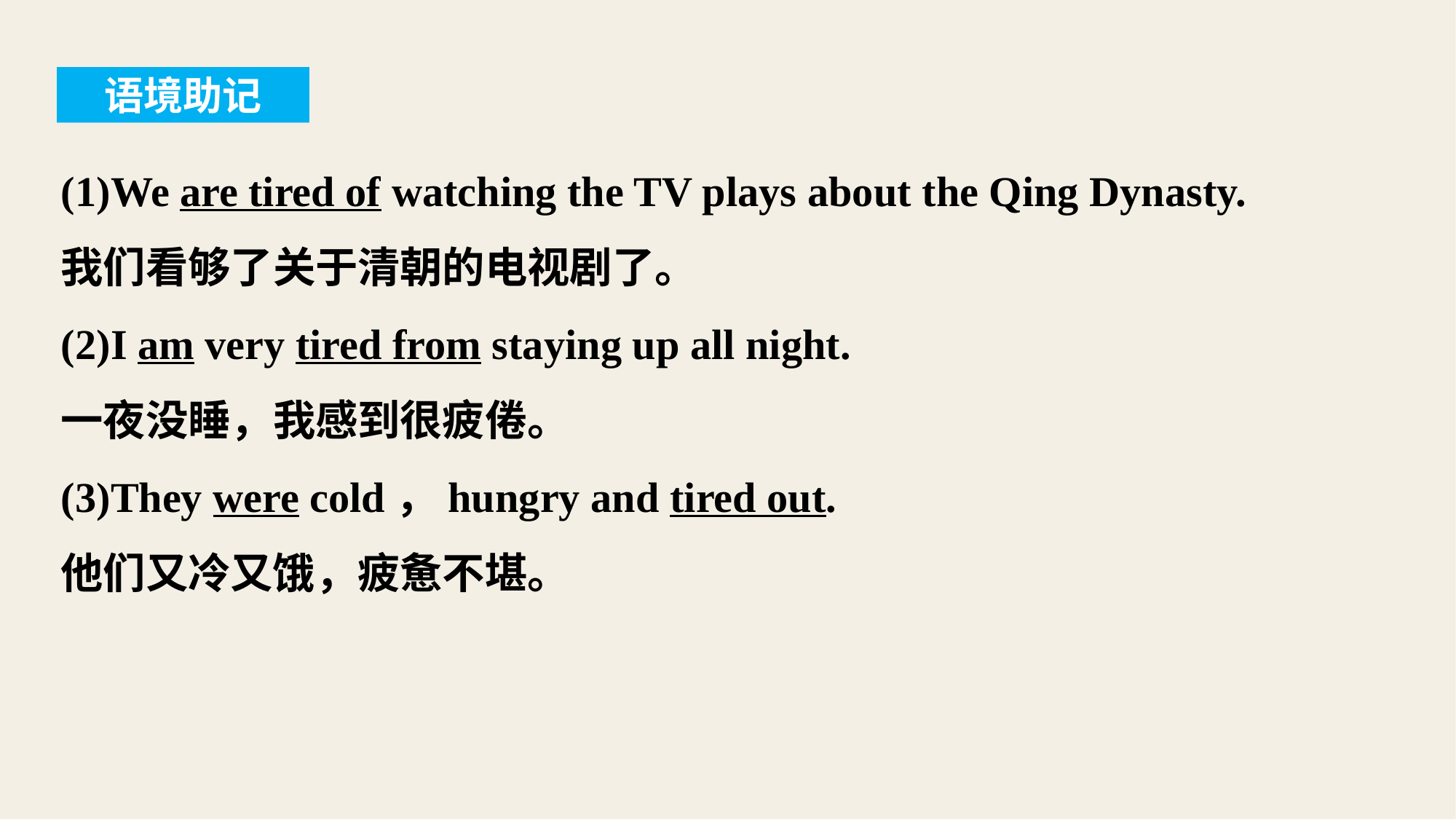

语境助记
(1)We are tired of watching the TV plays about the Qing Dynasty.
我们看够了关于清朝的电视剧了。
(2)I am very tired from staying up all night.
一夜没睡，我感到很疲倦。
(3)They were cold，hungry and tired out.
他们又冷又饿，疲惫不堪。